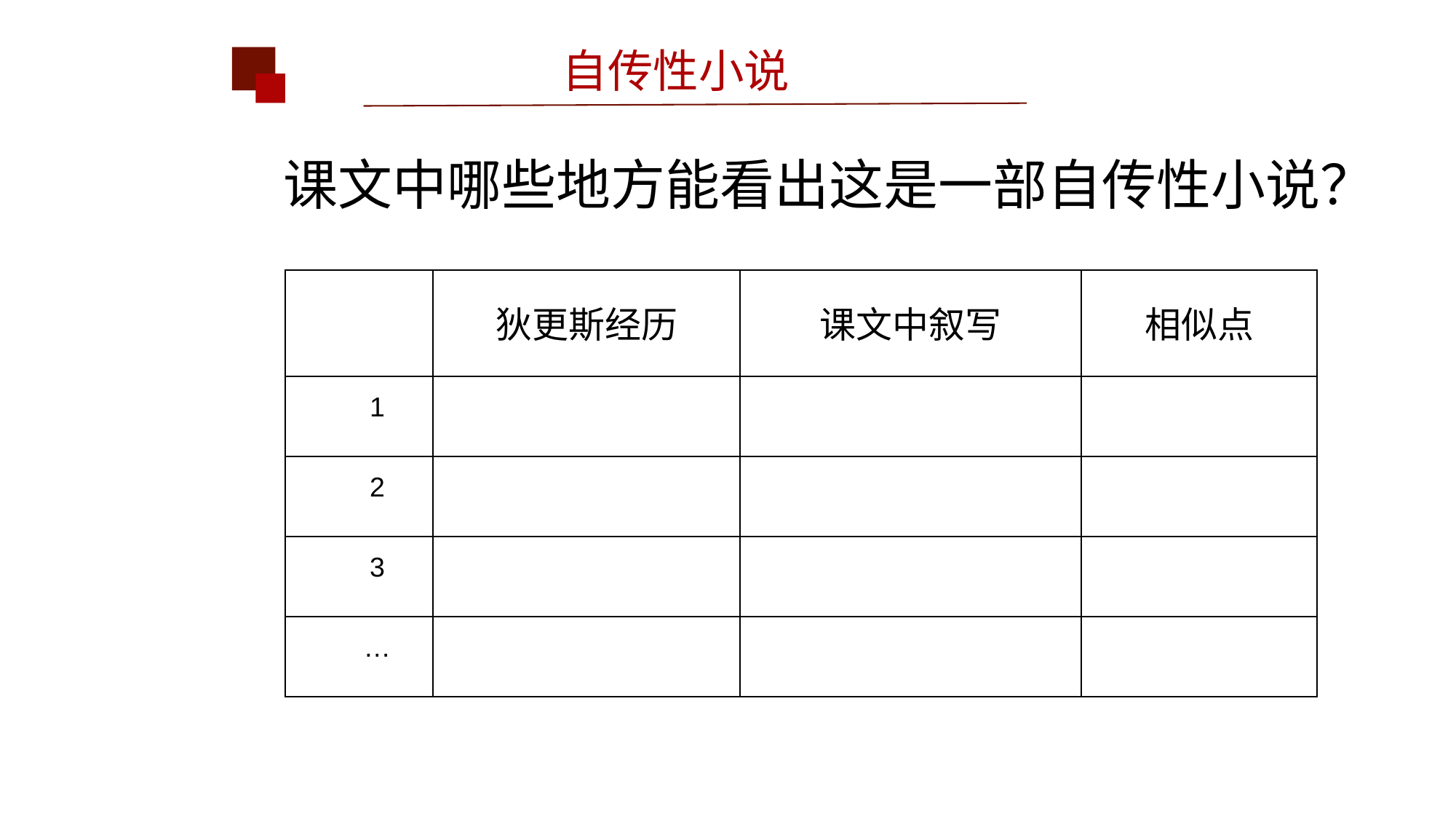

自传性小说

课文中哪些地方能看出这是一部自传性小说？
|  | 狄更斯经历 | 课文中叙写 | 相似点 |
| --- | --- | --- | --- |
| 1 |  |  |  |
| 2 |  |  |  |
| 3 |  |  |  |
| … |  |  |  |